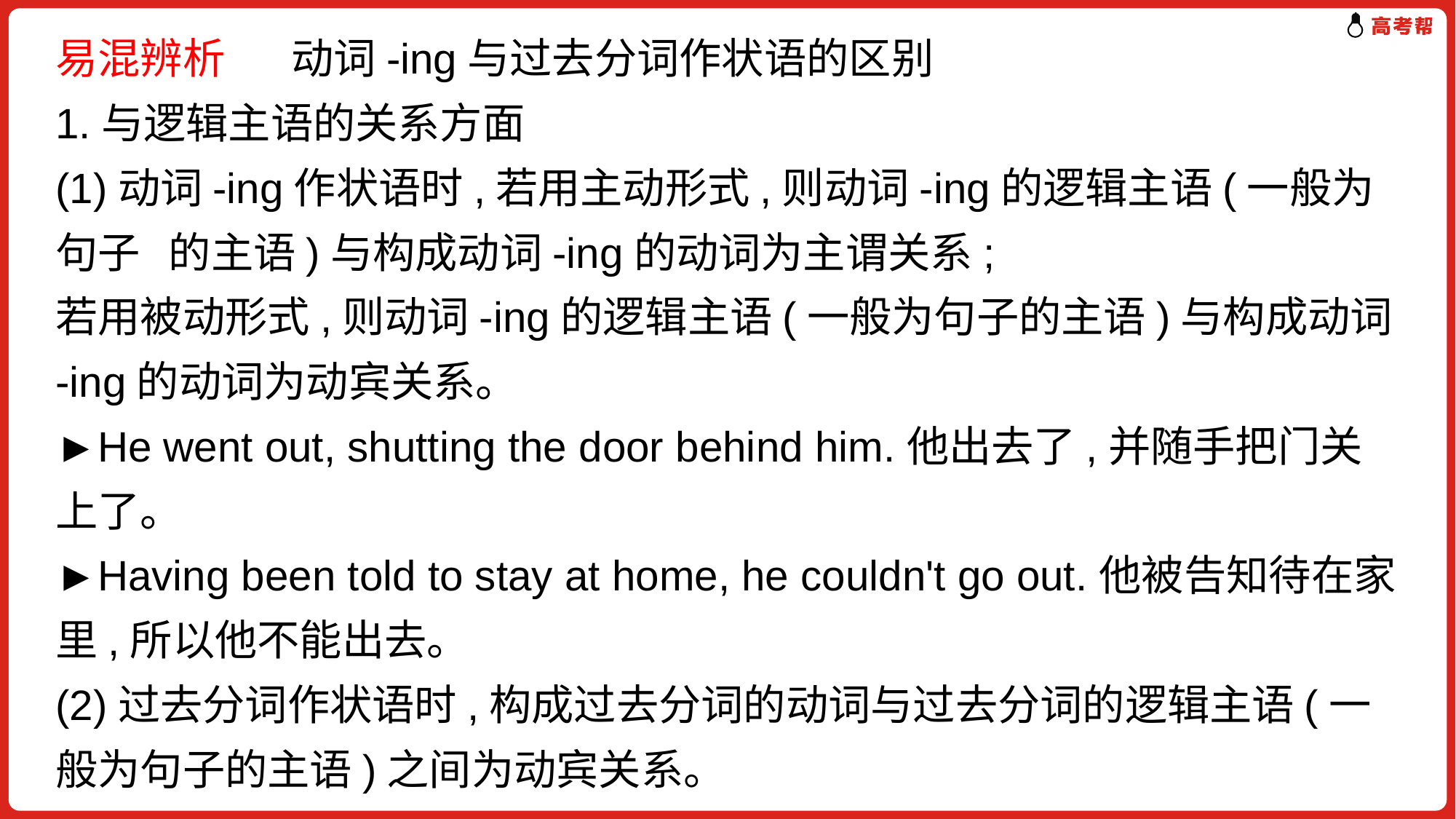

易混辨析       动词-ing与过去分词作状语的区别
1.与逻辑主语的关系方面
(1)动词-ing作状语时,若用主动形式,则动词-ing的逻辑主语(一般为句子   的主语)与构成动词-ing的动词为主谓关系;
若用被动形式,则动词-ing的逻辑主语(一般为句子的主语)与构成动词
-ing的动词为动宾关系。
►He went out, shutting the door behind him.他出去了,并随手把门关上了。
►Having been told to stay at home, he couldn't go out.他被告知待在家里,所以他不能出去。
(2)过去分词作状语时,构成过去分词的动词与过去分词的逻辑主语(一般为句子的主语)之间为动宾关系。